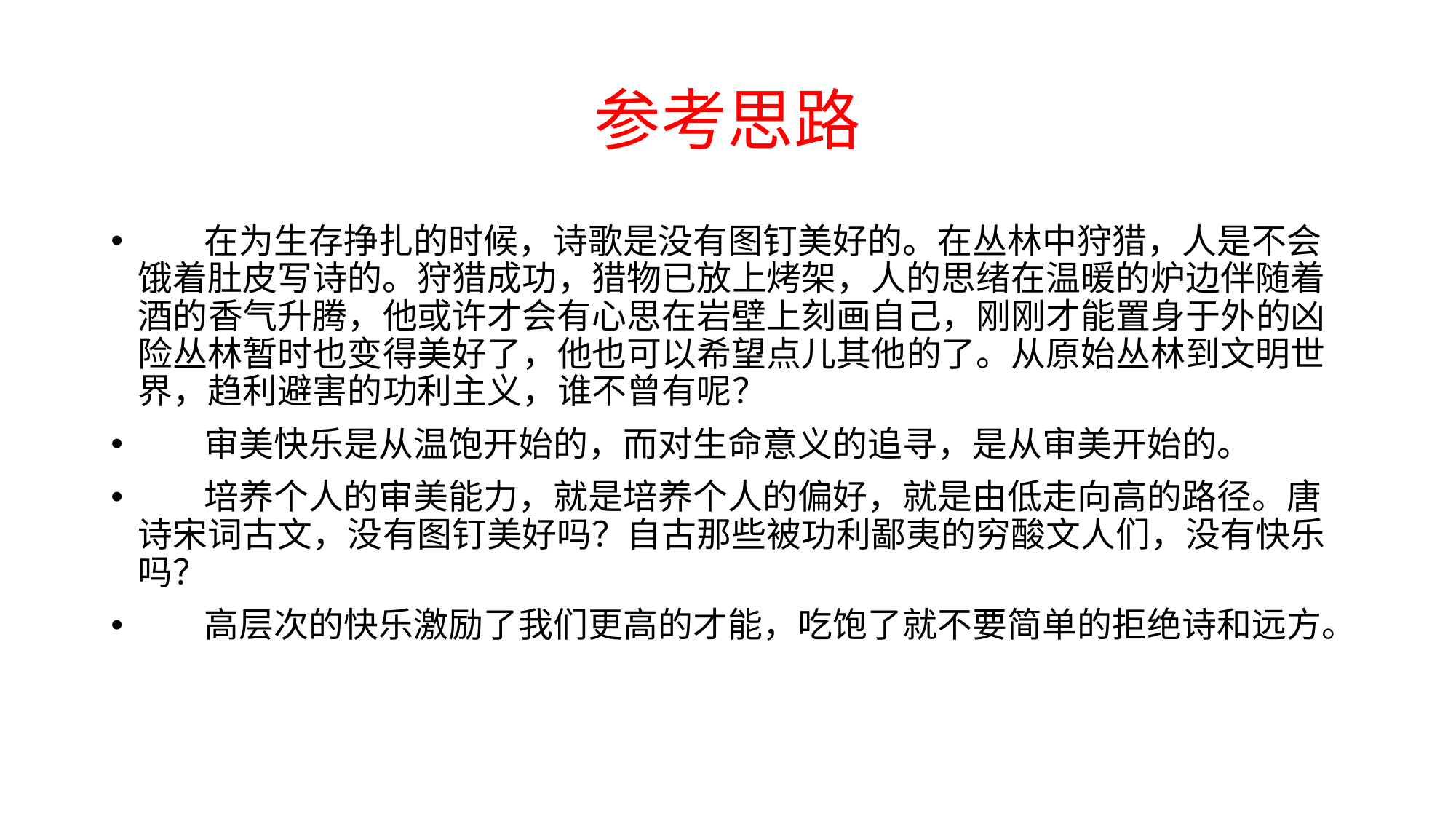

# 参考思路
      在为生存挣扎的时候，诗歌是没有图钉美好的。在丛林中狩猎，人是不会饿着肚皮写诗的。狩猎成功，猎物已放上烤架，人的思绪在温暖的炉边伴随着酒的香气升腾，他或许才会有心思在岩壁上刻画自己，刚刚才能置身于外的凶险丛林暂时也变得美好了，他也可以希望点儿其他的了。从原始丛林到文明世界，趋利避害的功利主义，谁不曾有呢？
      审美快乐是从温饱开始的，而对生命意义的追寻，是从审美开始的。
      培养个人的审美能力，就是培养个人的偏好，就是由低走向高的路径。唐诗宋词古文，没有图钉美好吗？自古那些被功利鄙夷的穷酸文人们，没有快乐吗？
      高层次的快乐激励了我们更高的才能，吃饱了就不要简单的拒绝诗和远方。